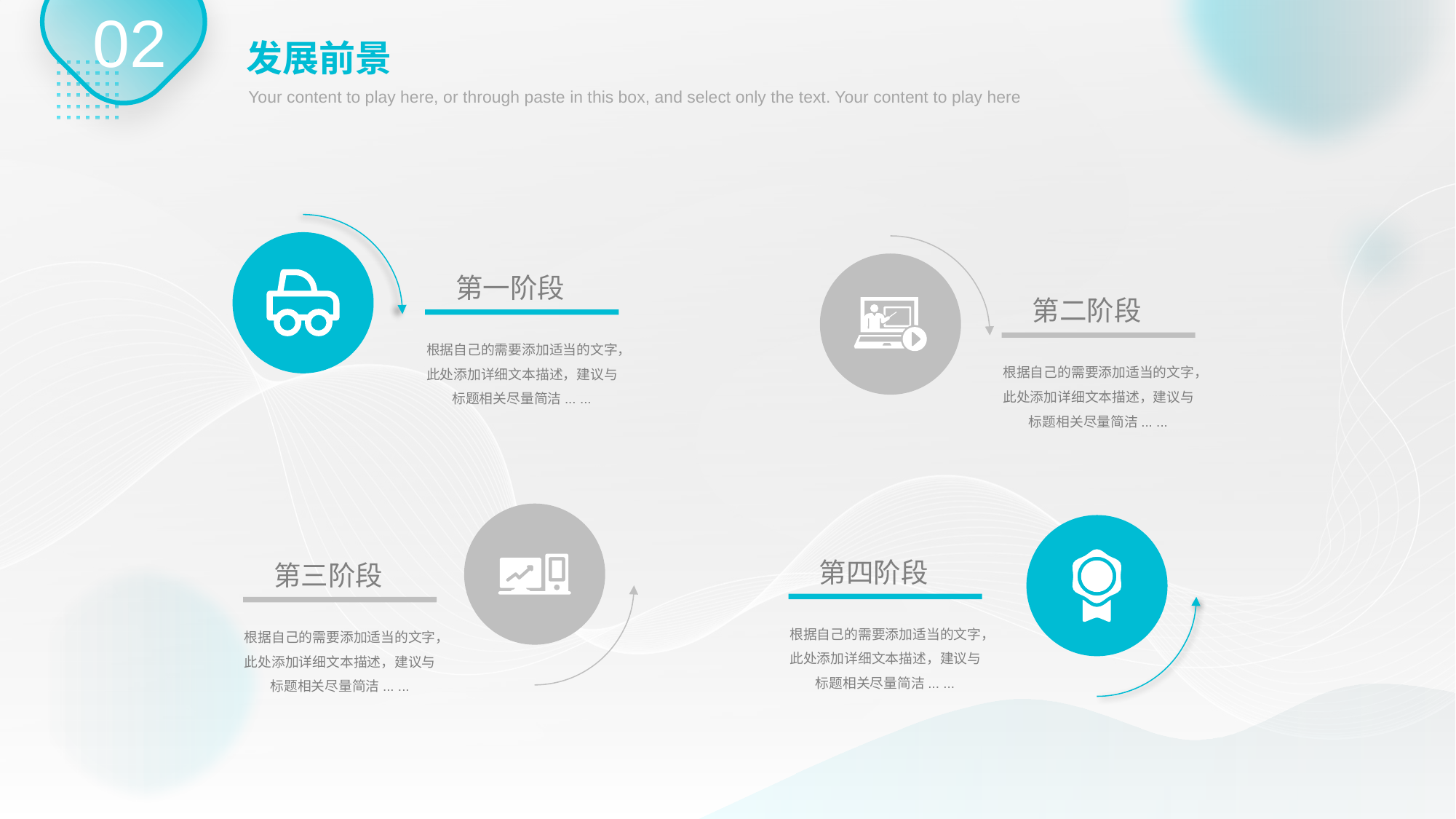

02
发展前景
Your content to play here, or through paste in this box, and select only the text. Your content to play here

第一阶段

根据自己的需要添加适当的文字，此处添加详细文本描述，建议与标题相关尽量简洁... ...
第二阶段

根据自己的需要添加适当的文字，此处添加详细文本描述，建议与标题相关尽量简洁... ...

第四阶段

根据自己的需要添加适当的文字，此处添加详细文本描述，建议与标题相关尽量简洁... ...
第三阶段

根据自己的需要添加适当的文字，此处添加详细文本描述，建议与标题相关尽量简洁... ...